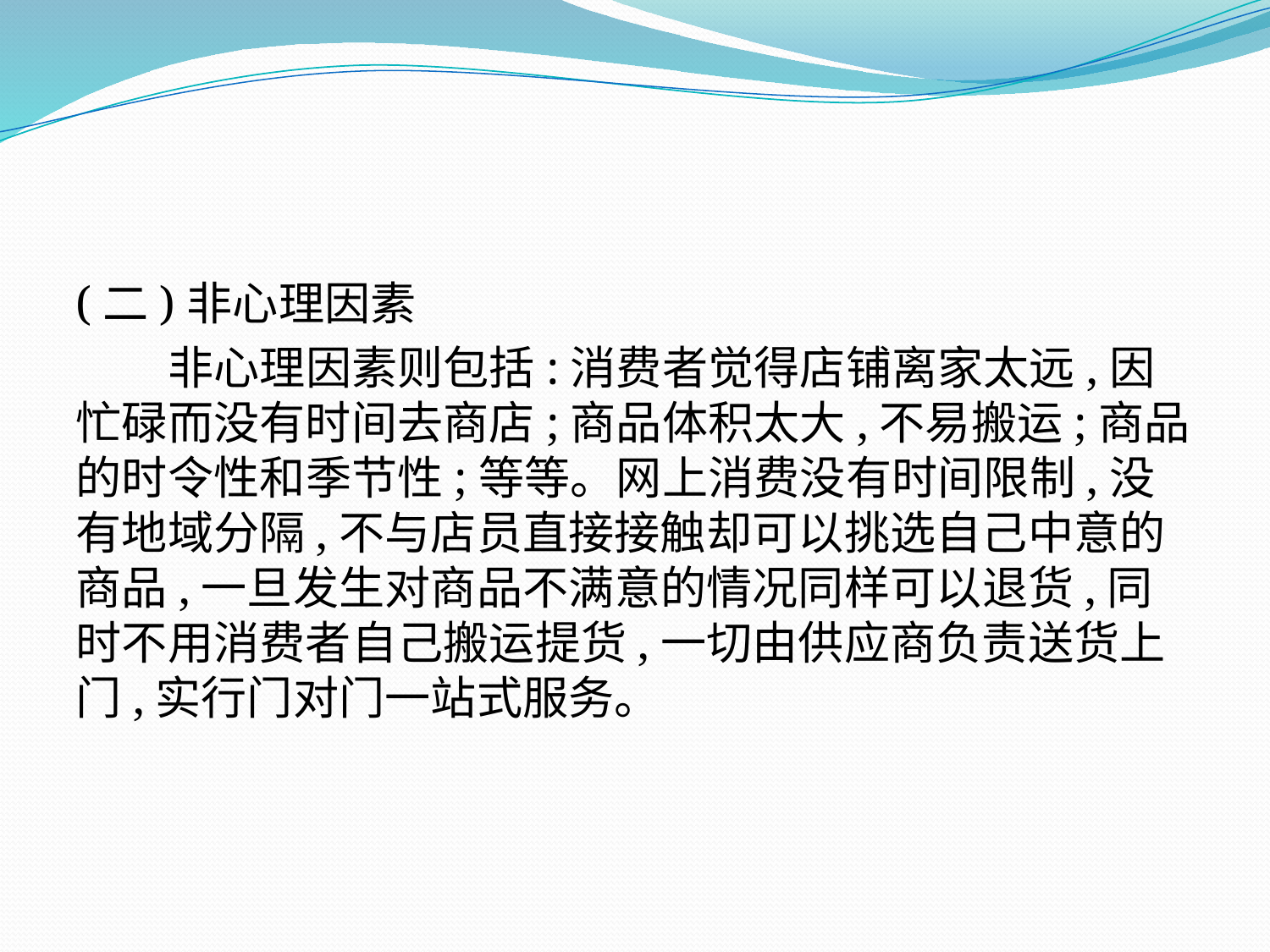

#
(二)非心理因素
　　非心理因素则包括:消费者觉得店铺离家太远,因忙碌而没有时间去商店;商品体积太大,不易搬运;商品的时令性和季节性;等等。网上消费没有时间限制,没有地域分隔,不与店员直接接触却可以挑选自己中意的商品,一旦发生对商品不满意的情况同样可以退货,同时不用消费者自己搬运提货,一切由供应商负责送货上门,实行门对门一站式服务。